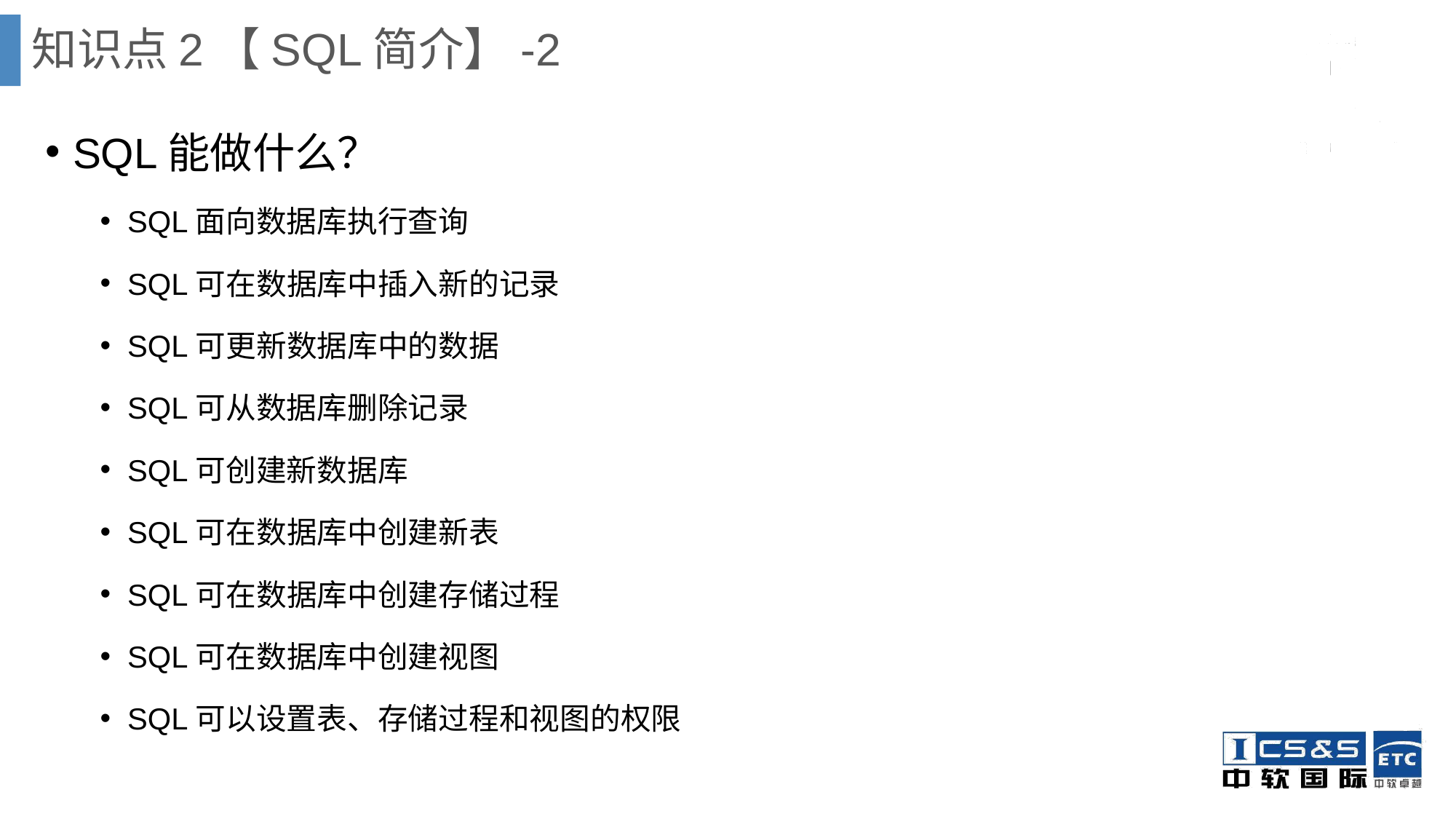

知识点2【SQL简介】-2
SQL能做什么？
SQL面向数据库执行查询
SQL可在数据库中插入新的记录
SQL可更新数据库中的数据
SQL可从数据库删除记录
SQL可创建新数据库
SQL可在数据库中创建新表
SQL可在数据库中创建存储过程
SQL可在数据库中创建视图
SQL可以设置表、存储过程和视图的权限